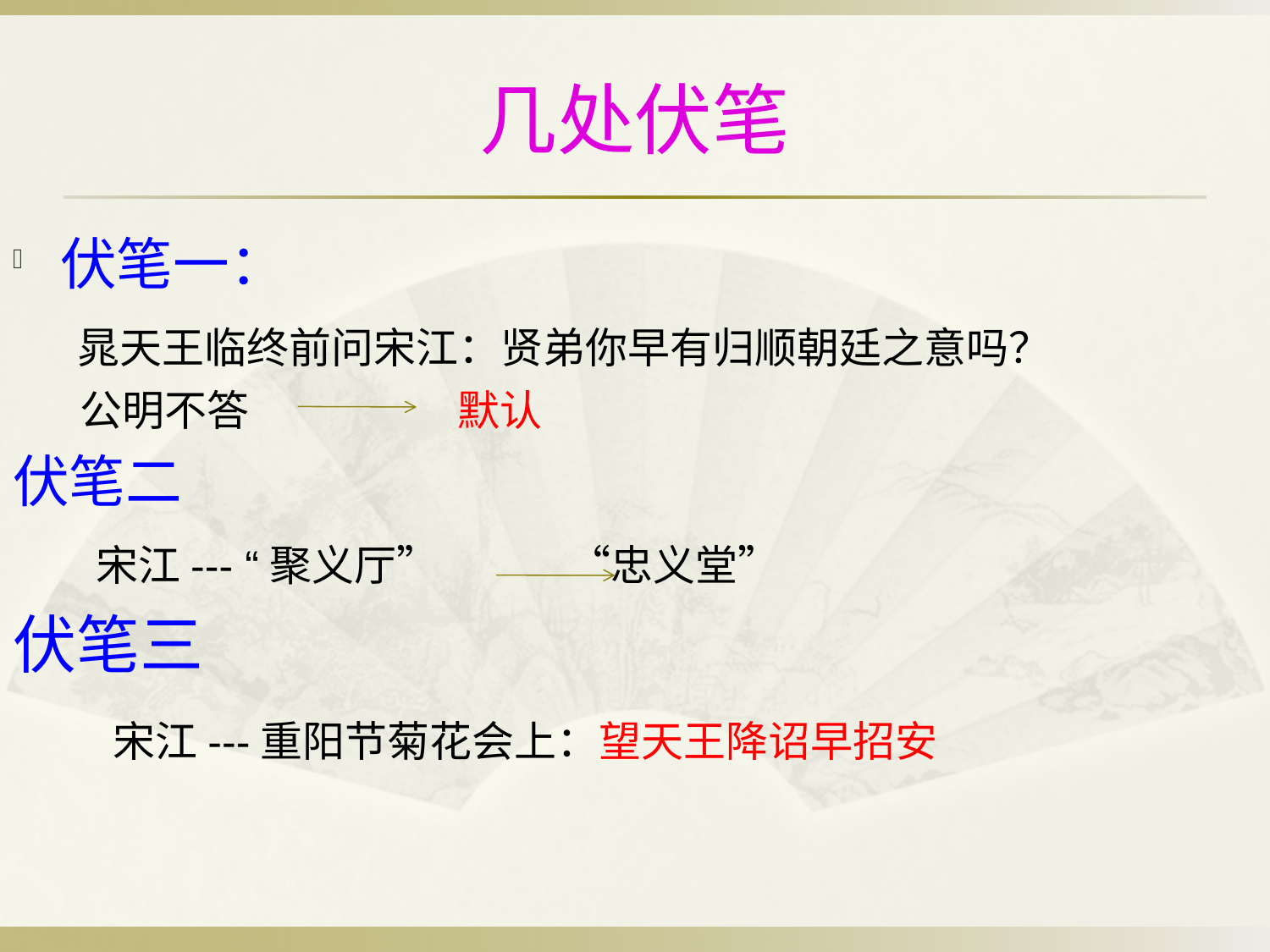

# 几处伏笔

伏笔一：
    晁天王临终前问宋江：贤弟你早有归顺朝廷之意吗？
      公明不答	               默认
伏笔二
      宋江--- “聚义厅”		“忠义堂”
伏笔三
      宋江---重阳节菊花会上：望天王降诏早招安